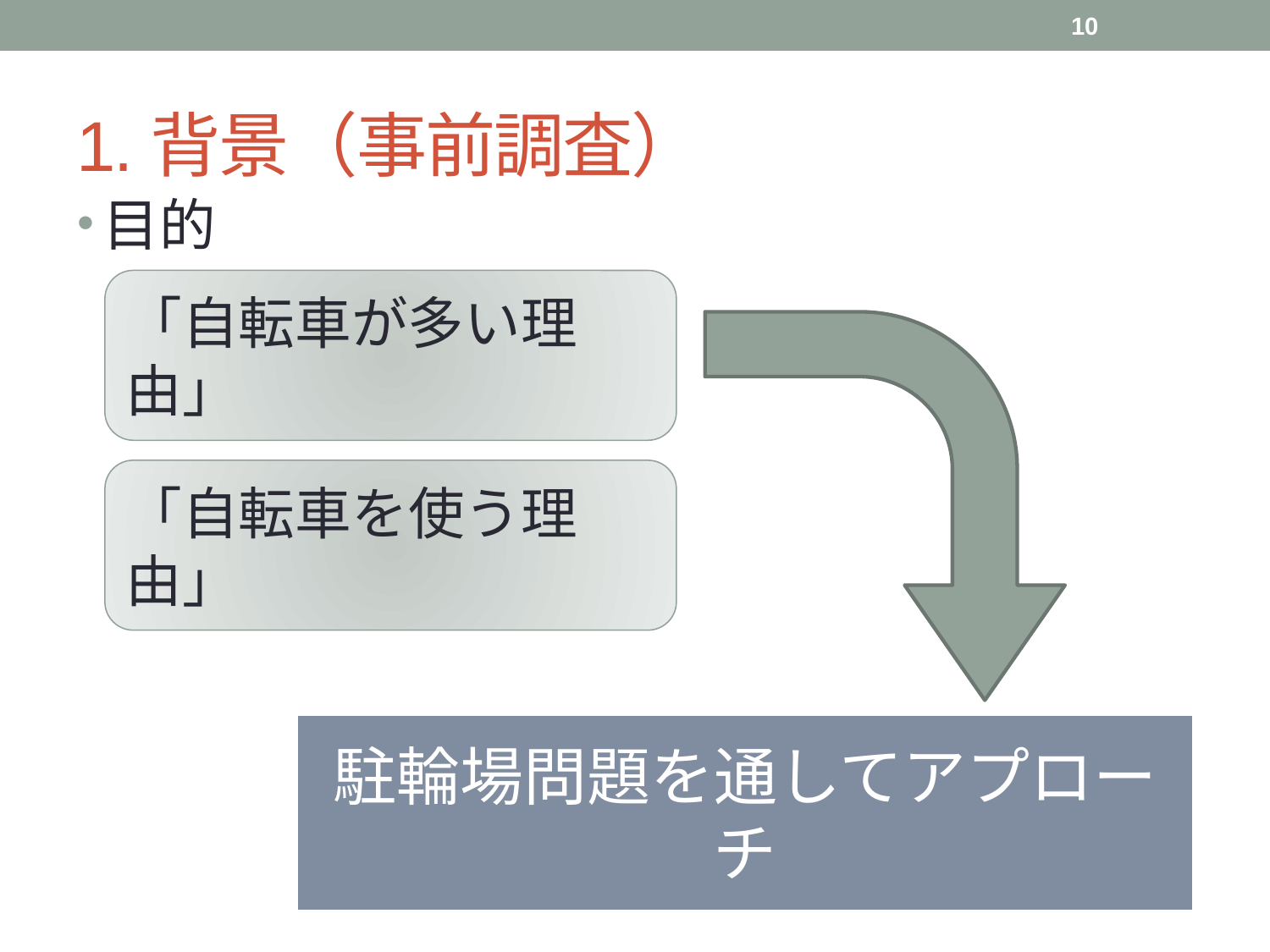

10
# 1.背景（事前調査）
目的

「自転車が多い理由」

「自転車を使う理由」
駐輪場問題を通してアプローチ